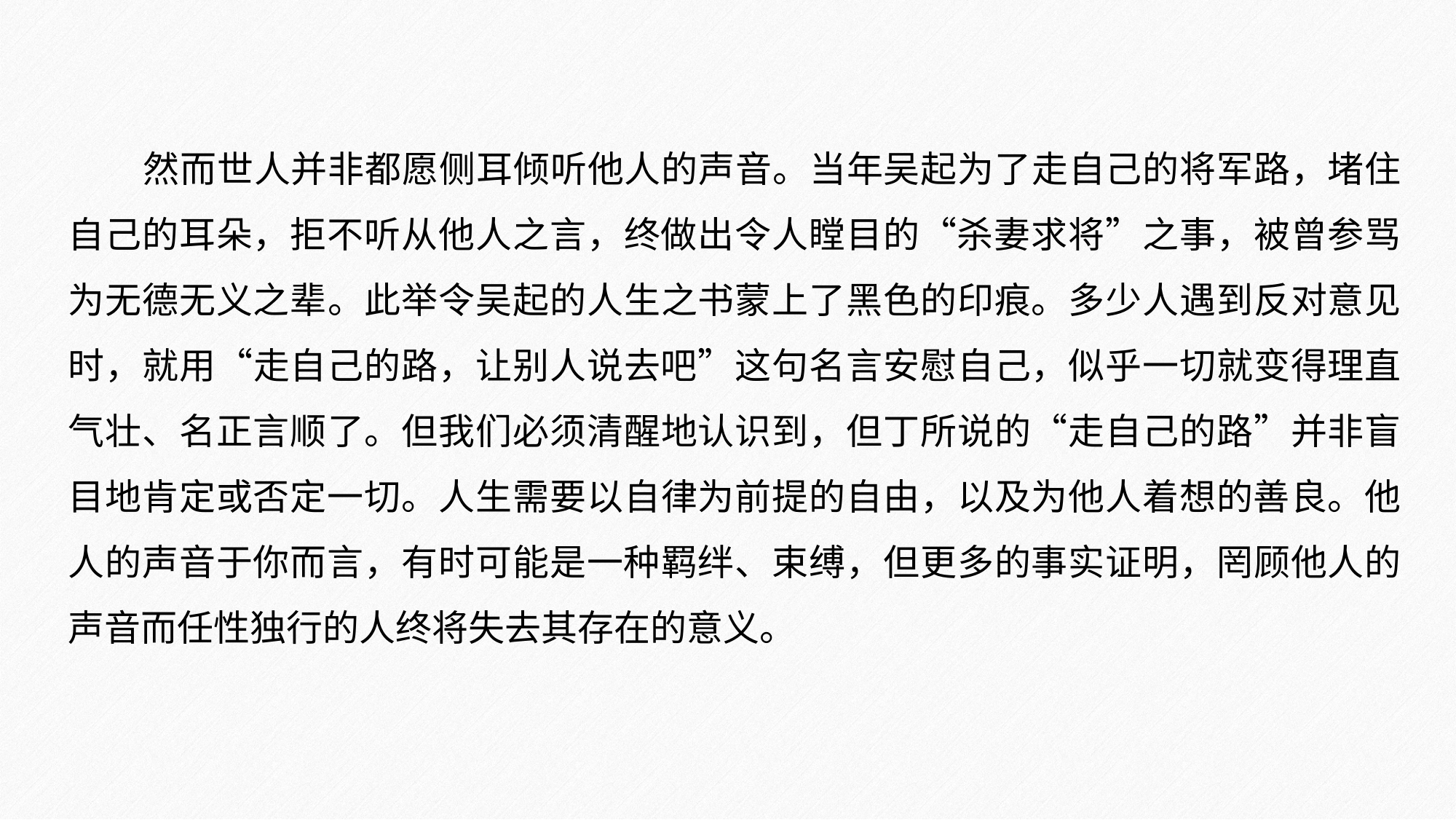

然而世人并非都愿侧耳倾听他人的声音。当年吴起为了走自己的将军路，堵住自己的耳朵，拒不听从他人之言，终做出令人瞠目的“杀妻求将”之事，被曾参骂为无德无义之辈。此举令吴起的人生之书蒙上了黑色的印痕。多少人遇到反对意见时，就用“走自己的路，让别人说去吧”这句名言安慰自己，似乎一切就变得理直气壮、名正言顺了。但我们必须清醒地认识到，但丁所说的“走自己的路”并非盲目地肯定或否定一切。人生需要以自律为前提的自由，以及为他人着想的善良。他人的声音于你而言，有时可能是一种羁绊、束缚，但更多的事实证明，罔顾他人的声音而任性独行的人终将失去其存在的意义。